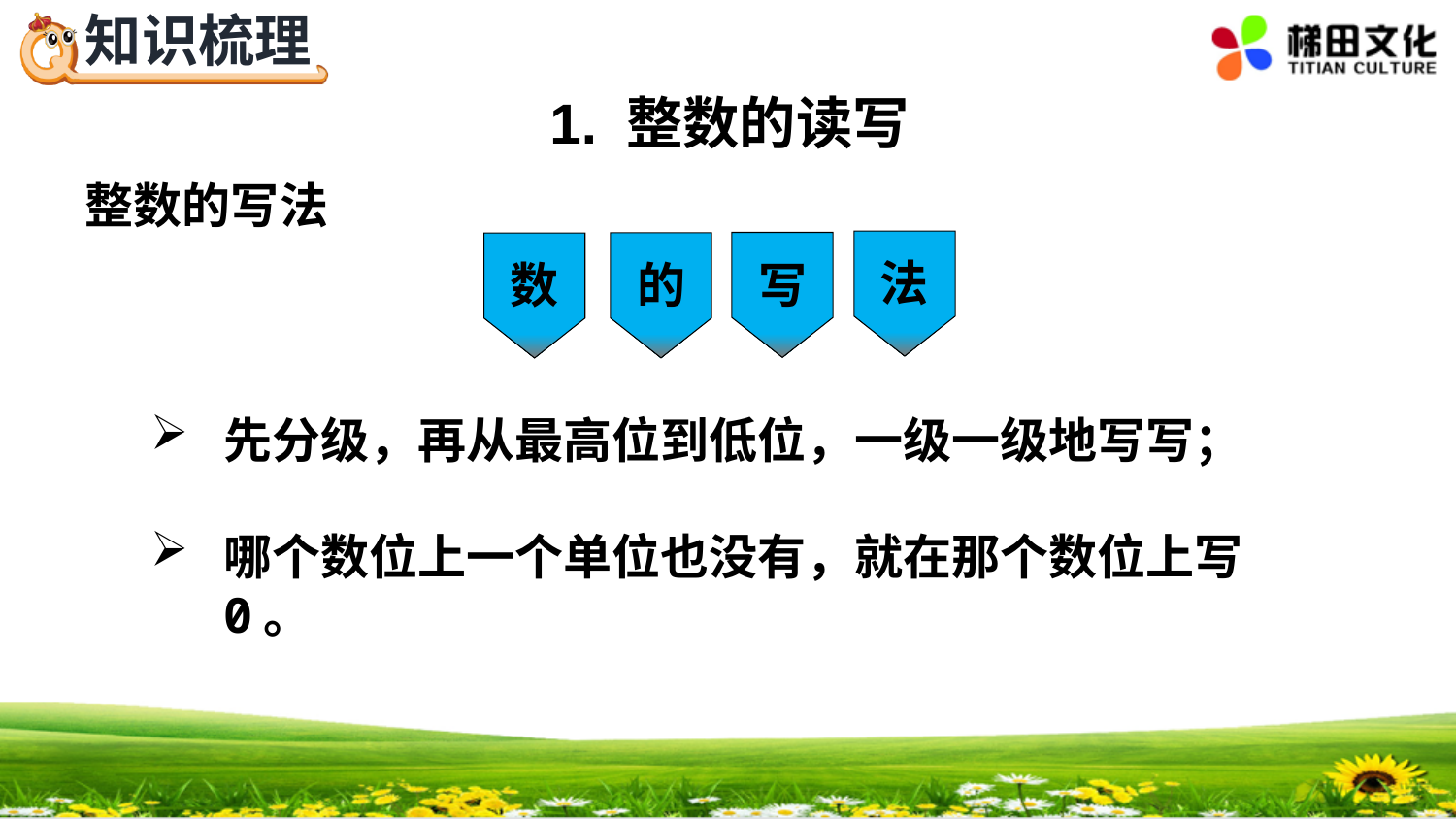

1. 整数的读写
整数的写法
法
写
的
数
先分级，再从最高位到低位，一级一级地写写；
哪个数位上一个单位也没有，就在那个数位上写0。